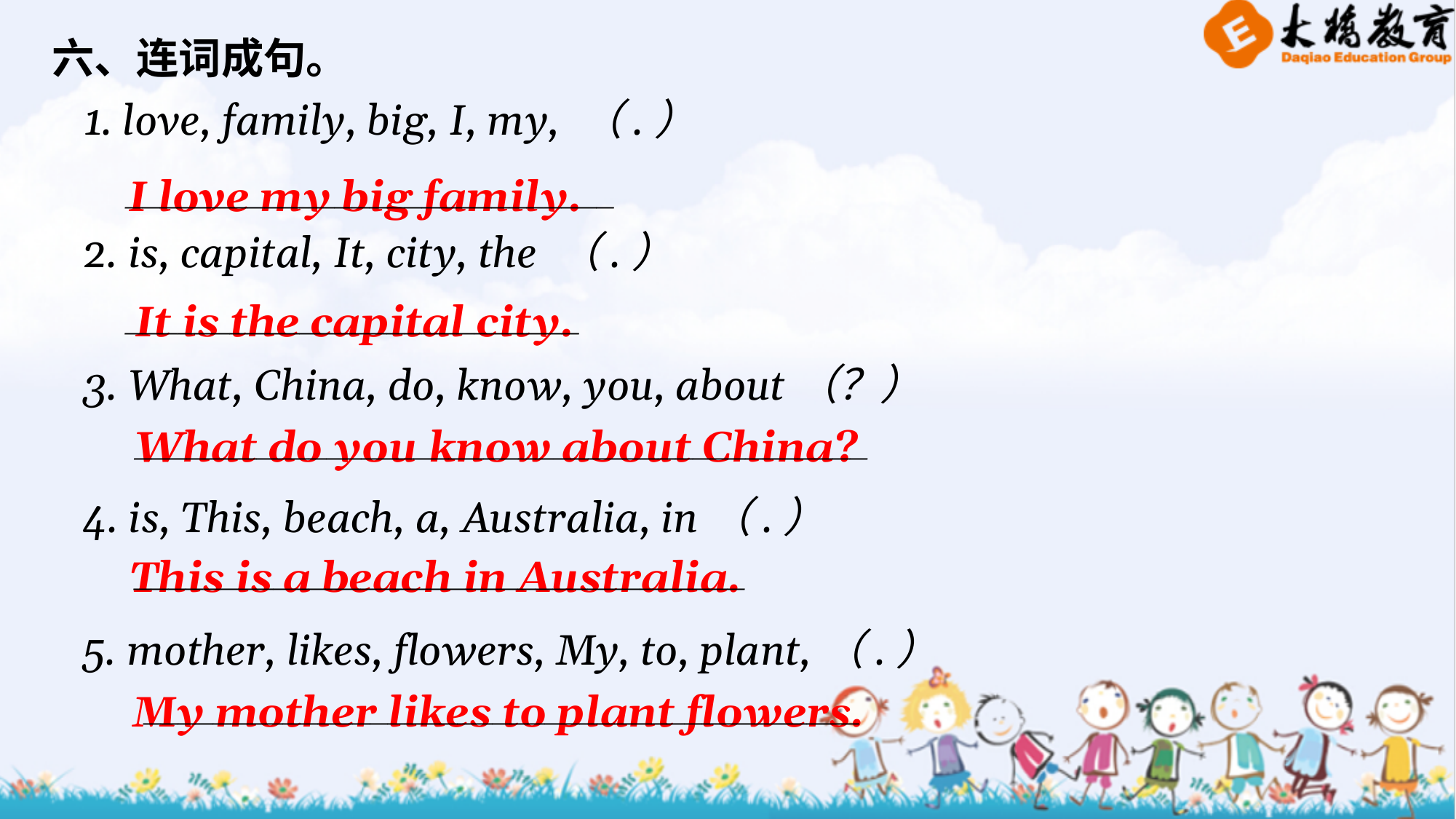

六、连词成句。
1. love, family, big, I, my, （.）

2. is, capital, It, city, the （.）

3. What, China, do, know, you, about（？）

4. is, This, beach, a, Australia, in（.）

5. mother, likes, flowers, My, to, plant,（.）

   I love my big family.
____________________________
   It is the capital city.
__________________________
 What do you know about China?
__________________________________________
 This is a beach in Australia.
___________________________________
My mother likes to plant flowers.
_________________________________________